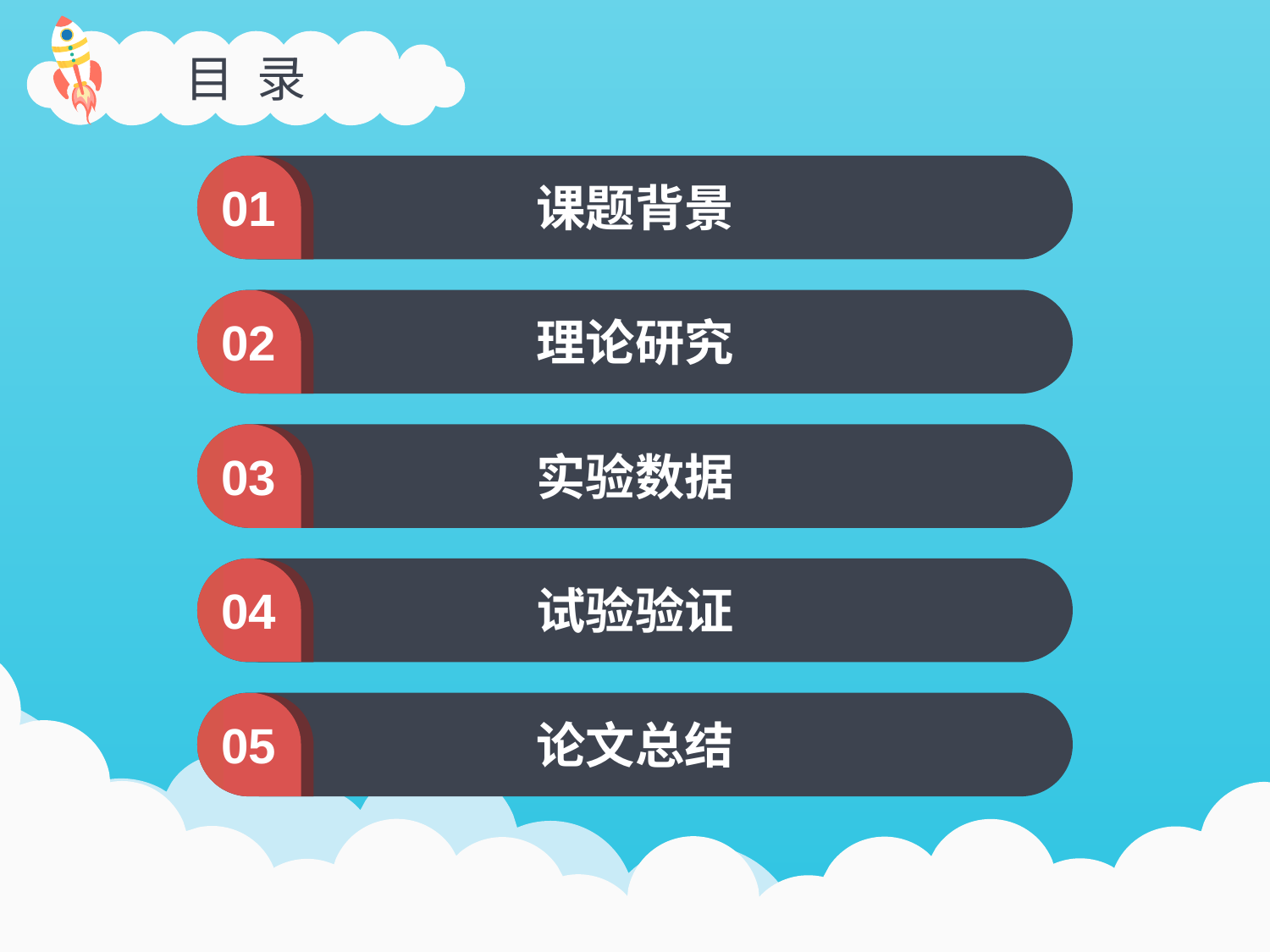

目  录

01
课题背景

02
理论研究

03
实验数据

04
试验验证

05
论文总结